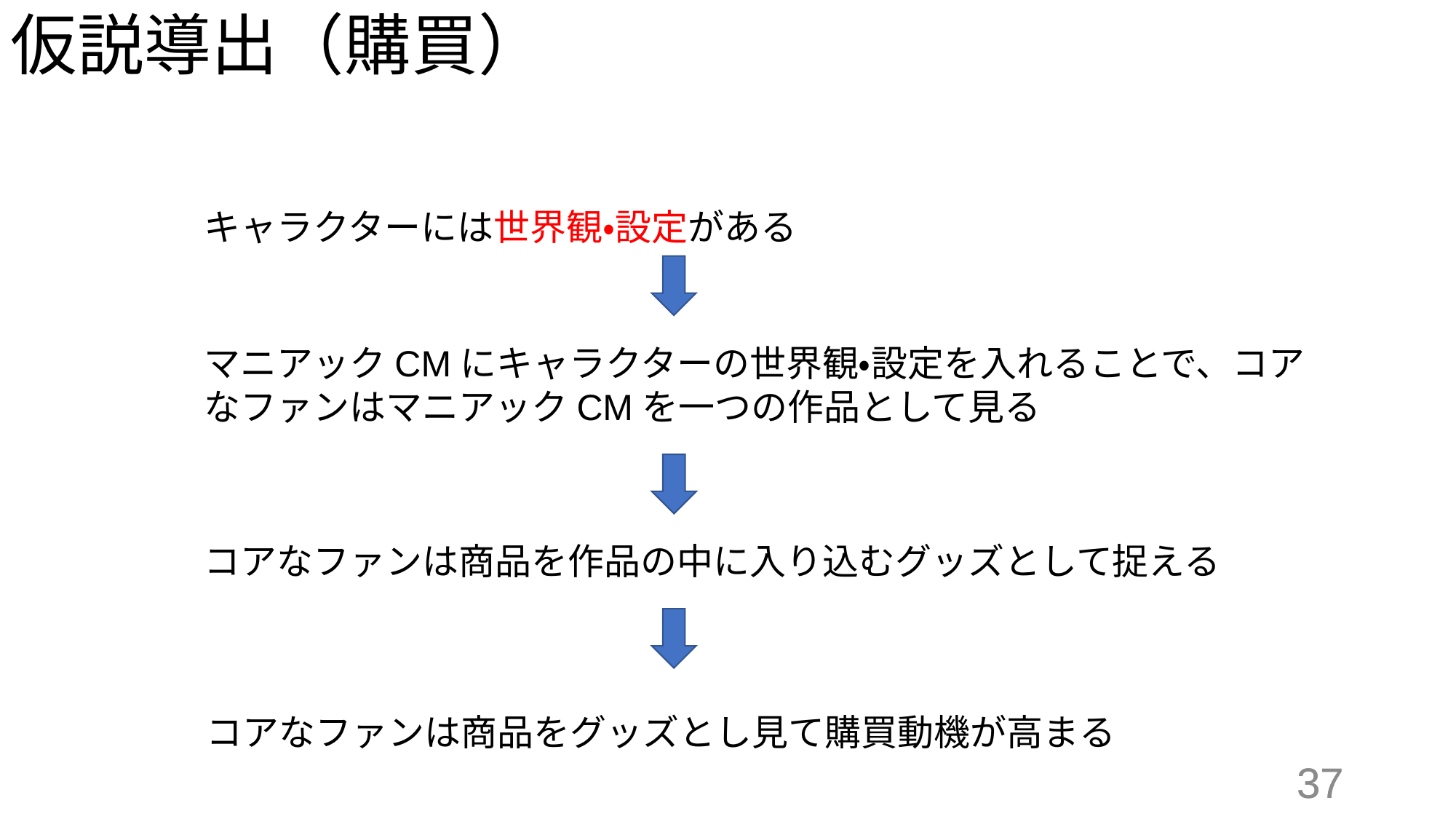

仮説導出（購買）
キャラクターには世界観・設定がある

マニアックCMにキャラクターの世界観・設定を入れることで、コアなファンはマニアックCMを一つの作品として見る

コアなファンは商品を作品の中に入り込むグッズとして捉える

コアなファンは商品をグッズとし見て購買動機が高まる
37
37